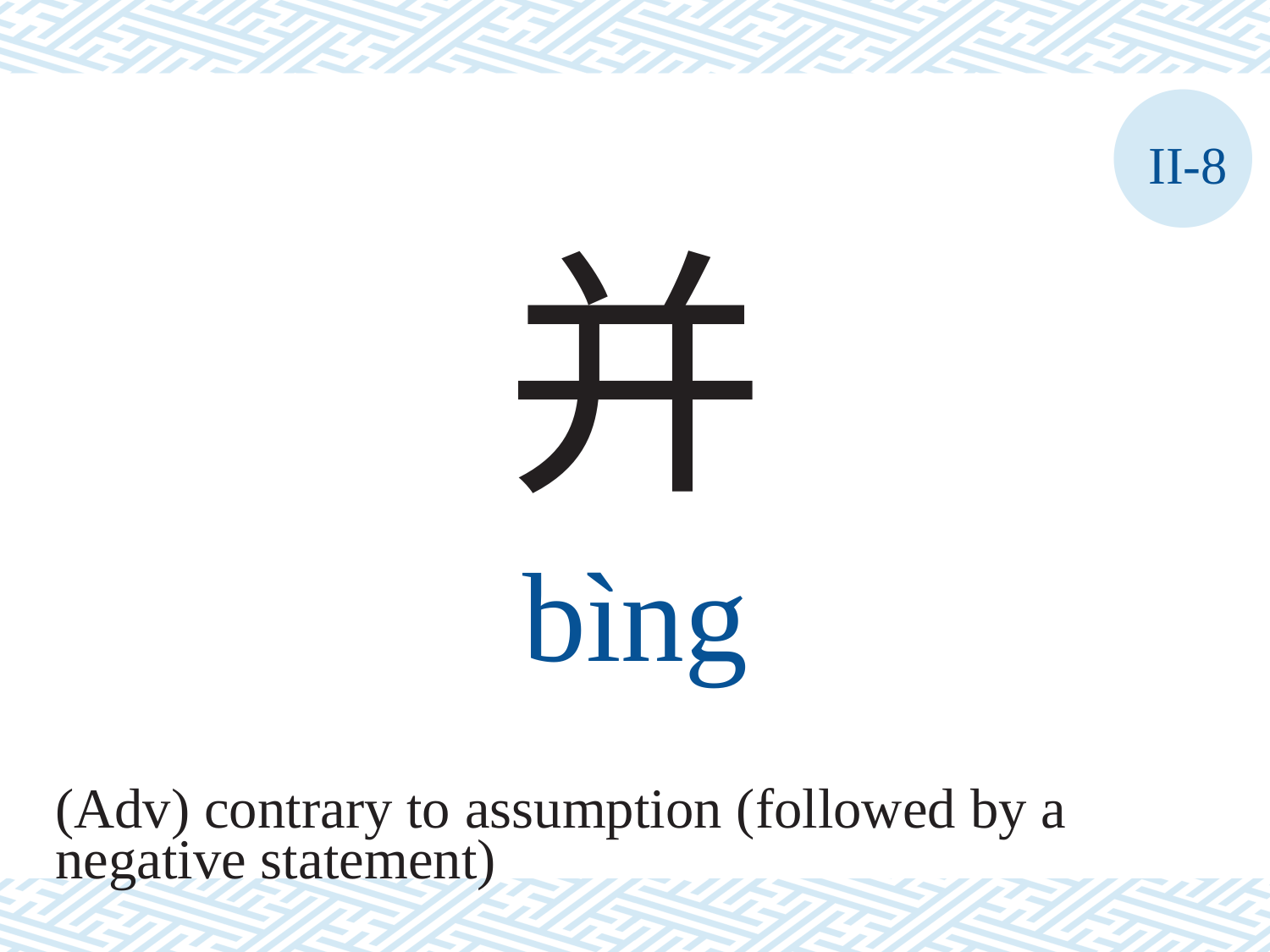

II-8
并
bìng
(Adv) contrary to assumption (followed by a
negative statement)